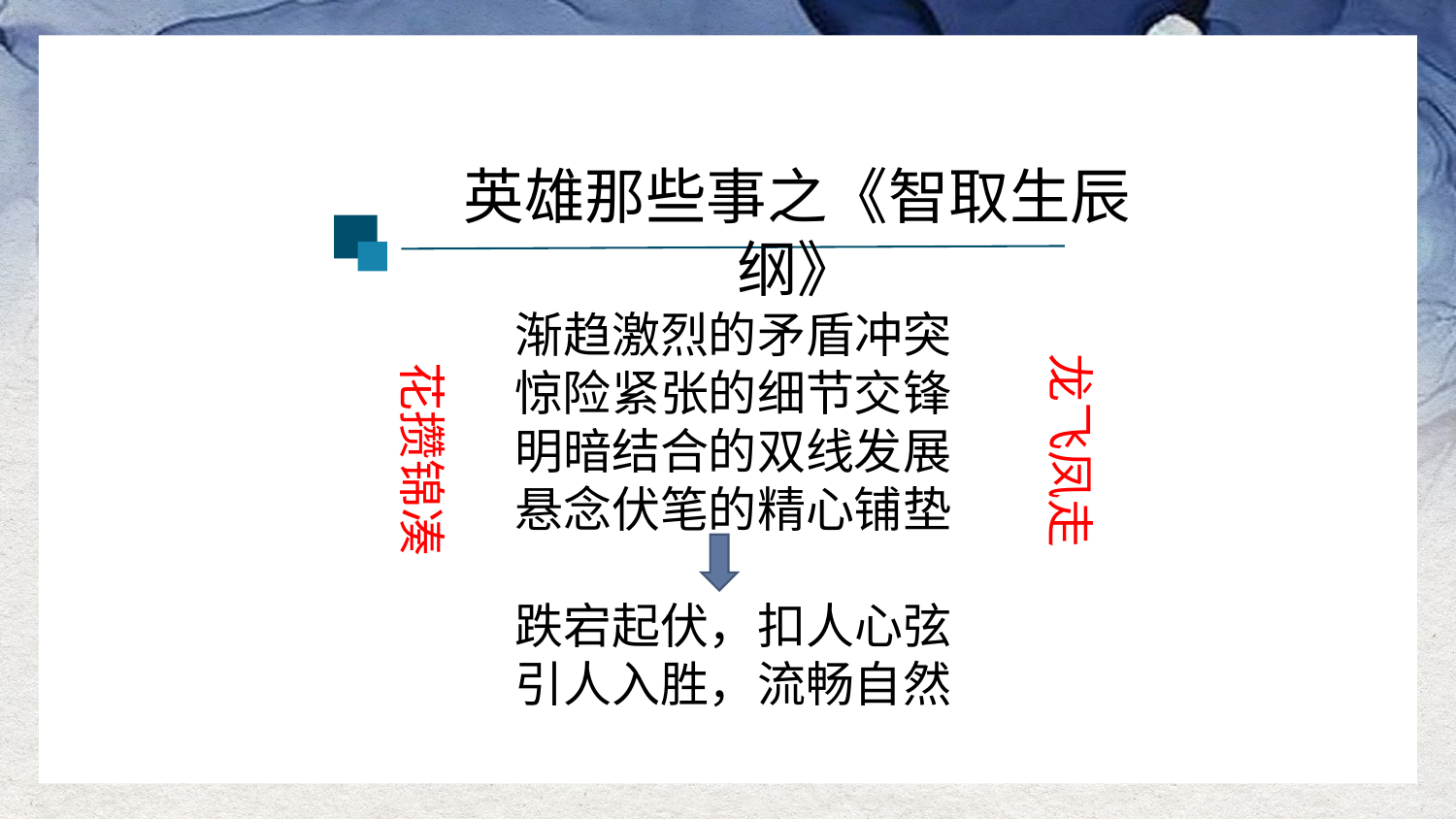

英雄那些事之《智取生辰纲》

渐趋激烈的矛盾冲突
惊险紧张的细节交锋
明暗结合的双线发展
悬念伏笔的精心铺垫

跌宕起伏，扣人心弦
引人入胜，流畅自然

龙飞凤走
花攒锦凑